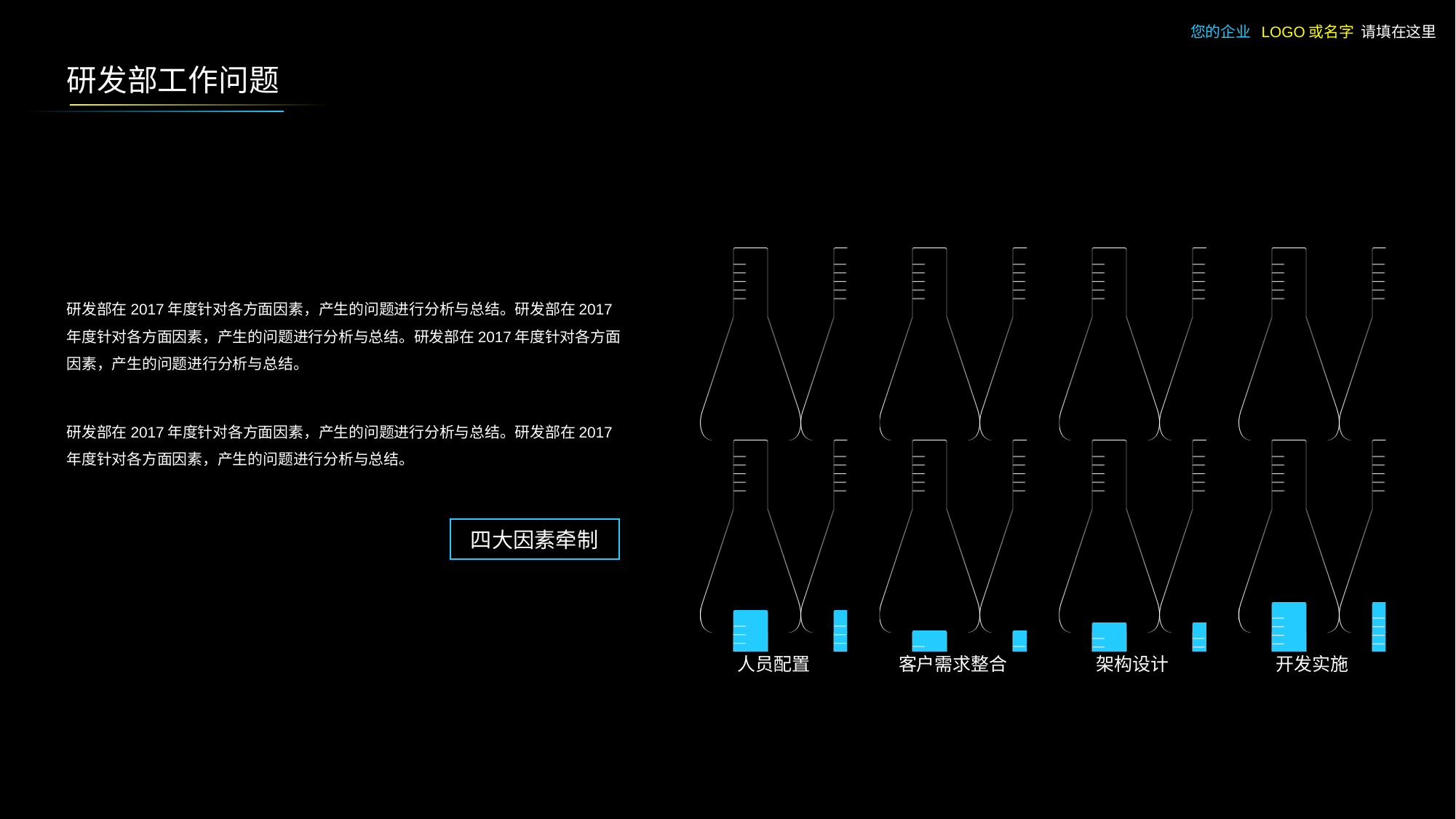

您的企业  LOGO或名字  请填在这里
研发部工作问题

### Chart

| Category | 系列 1 | 系列 2 |
|---|---|---|
| 人员配置 | 1.0 | 0.1 |
| 客户需求整合 | 1.0 | 0.05 |
| 架构设计 | 1.0 | 0.07 |
| 开发实施 | 1.0 | 0.12 |
研发部在2017年度针对各方面因素，产生的问题进行分析与总结。研发部在2017年度针对各方面因素，产生的问题进行分析与总结。研发部在2017年度针对各方面因素，产生的问题进行分析与总结。
研发部在2017年度针对各方面因素，产生的问题进行分析与总结。研发部在2017年度针对各方面因素，产生的问题进行分析与总结。
四大因素牵制